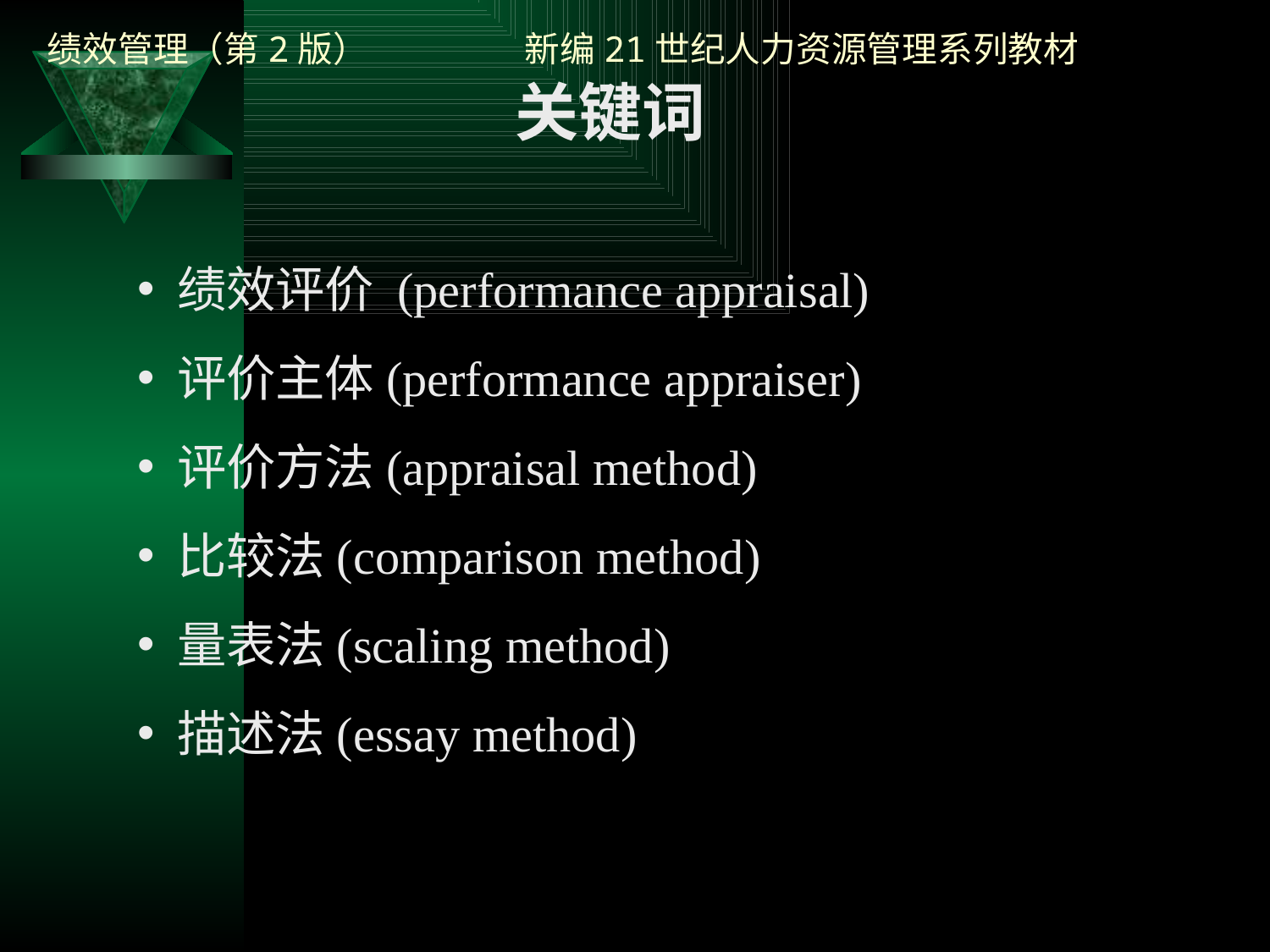

关键词
绩效评价 (performance appraisal)
评价主体(performance appraiser)
评价方法(appraisal method)
比较法(comparison method)
量表法(scaling method)
描述法(essay method)